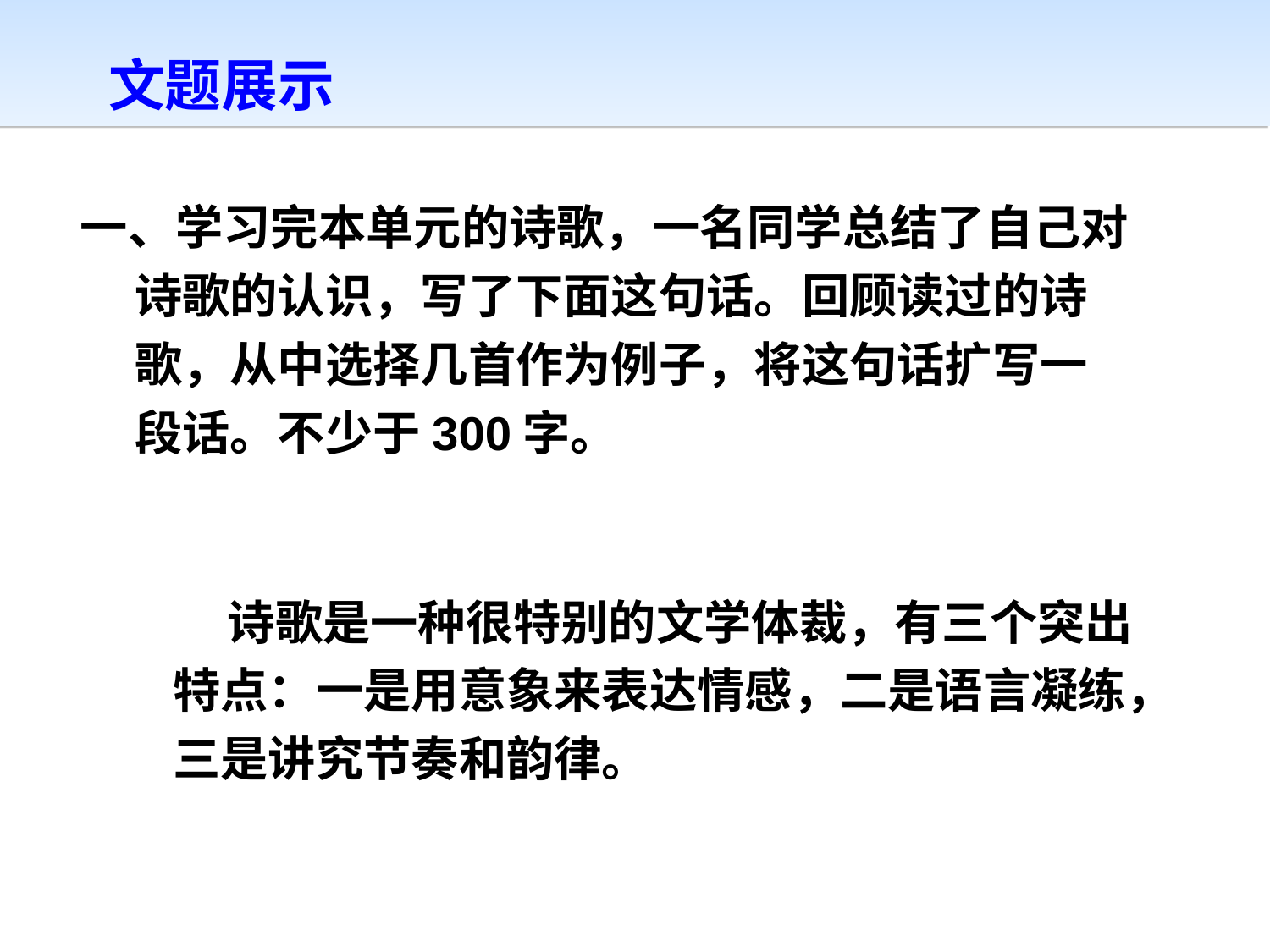

文题展示
一、学习完本单元的诗歌，一名同学总结了自己对
    诗歌的认识，写了下面这句话。回顾读过的诗
    歌，从中选择几首作为例子，将这句话扩写一
    段话。不少于300字。
    诗歌是一种很特别的文学体裁，有三个突出特点：一是用意象来表达情感，二是语言凝练，三是讲究节奏和韵律。